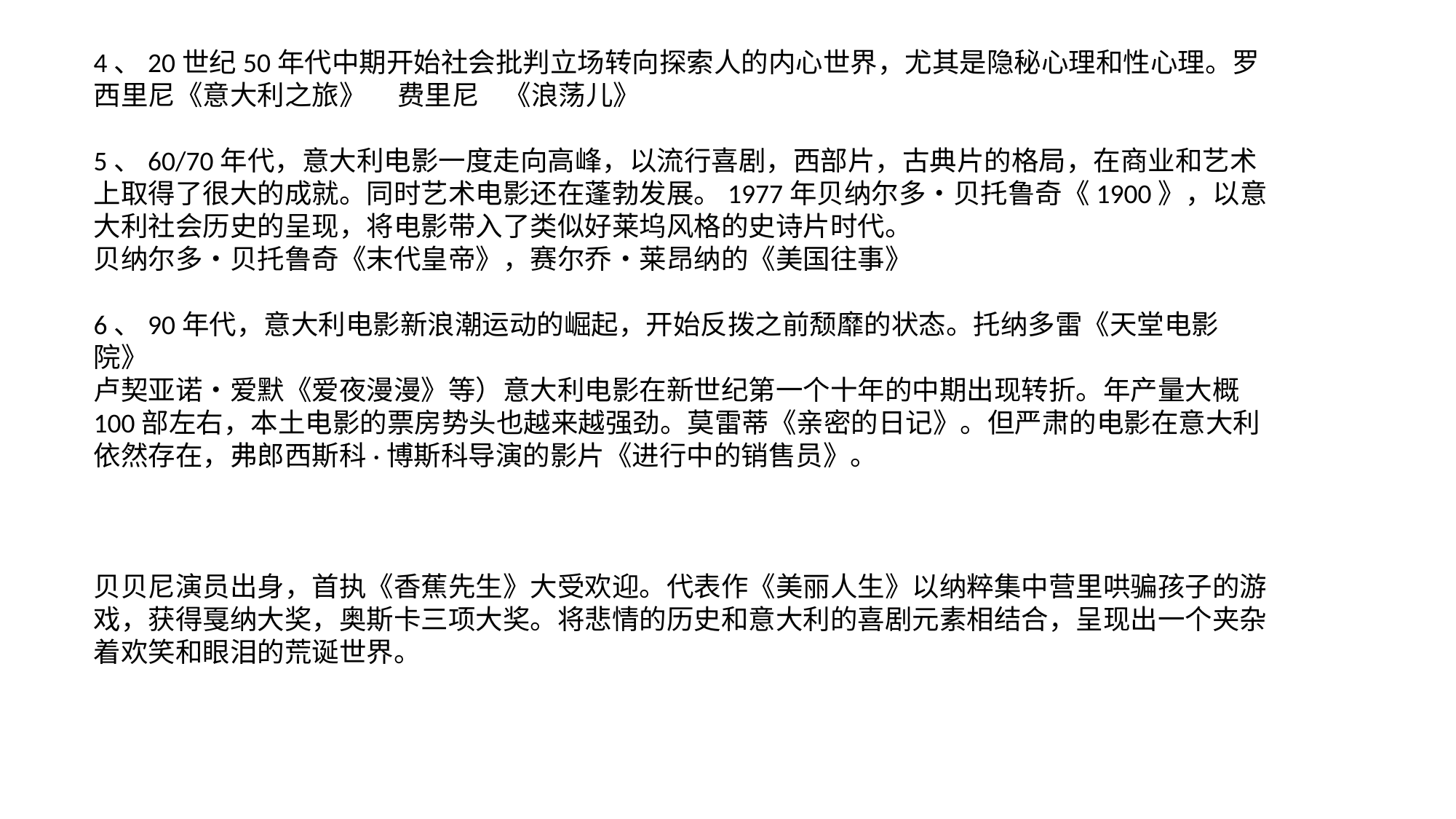

4、20世纪50年代中期开始社会批判立场转向探索人的内心世界，尤其是隐秘心理和性心理。罗西里尼《意大利之旅》     费里尼    《浪荡儿》

5、60/70年代，意大利电影一度走向高峰，以流行喜剧，西部片，古典片的格局，在商业和艺术上取得了很大的成就。同时艺术电影还在蓬勃发展。1977年贝纳尔多•贝托鲁奇《1900》，以意大利社会历史的呈现，将电影带入了类似好莱坞风格的史诗片时代。
贝纳尔多•贝托鲁奇《末代皇帝》，赛尔乔•莱昂纳的《美国往事》

6、90年代，意大利电影新浪潮运动的崛起，开始反拨之前颓靡的状态。托纳多雷《天堂电影院》
卢契亚诺•爱默《爱夜漫漫》等）意大利电影在新世纪第一个十年的中期出现转折。年产量大概100部左右，本土电影的票房势头也越来越强劲。莫雷蒂《亲密的日记》。但严肃的电影在意大利依然存在，弗郎西斯科·博斯科导演的影片《进行中的销售员》。

贝贝尼演员出身，首执《香蕉先生》大受欢迎。代表作《美丽人生》以纳粹集中营里哄骗孩子的游戏，获得戛纳大奖，奥斯卡三项大奖。将悲情的历史和意大利的喜剧元素相结合，呈现出一个夹杂着欢笑和眼泪的荒诞世界。